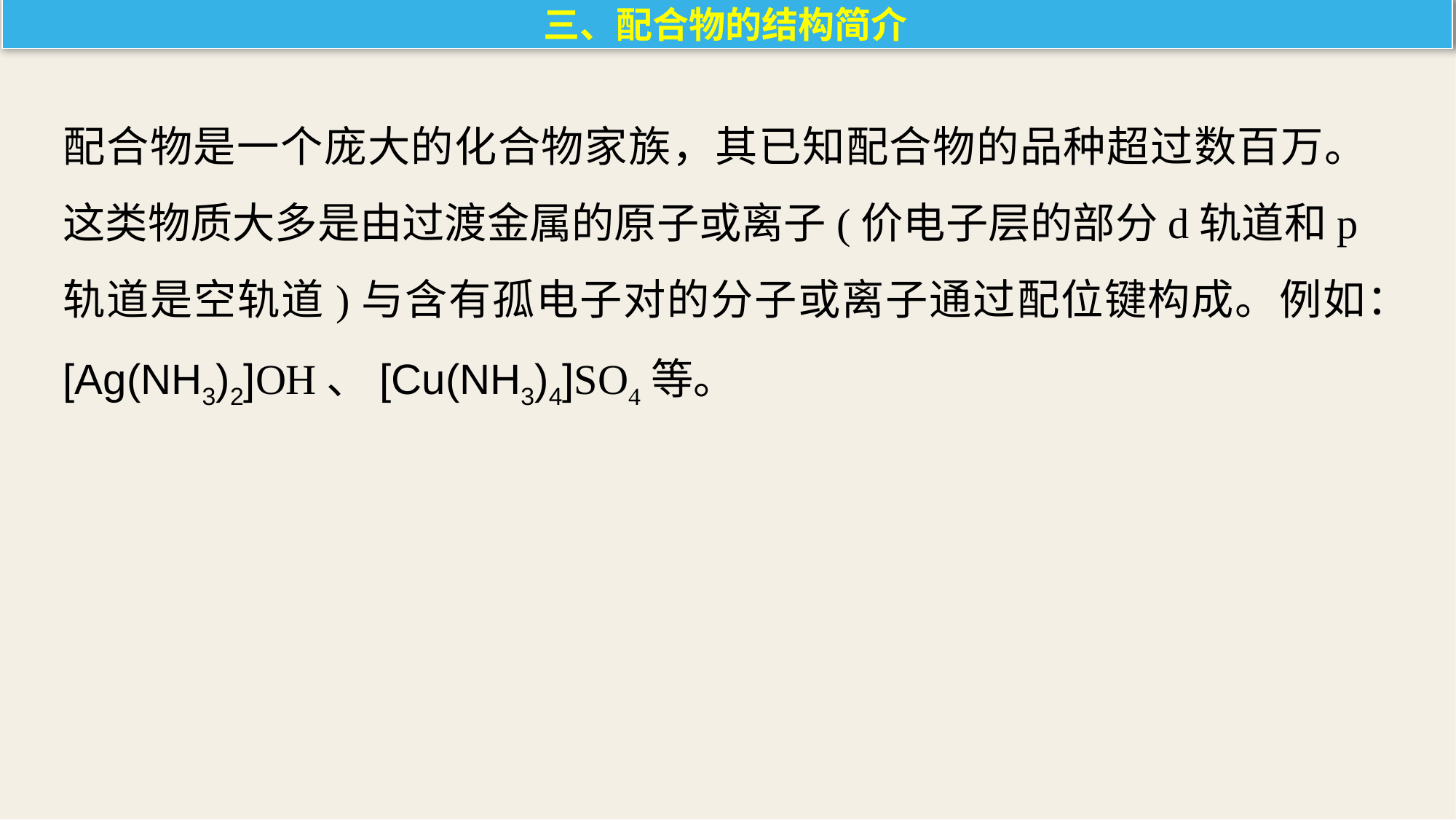

三、配合物的结构简介

配合物是一个庞大的化合物家族，其已知配合物的品种超过数百万。这类物质大多是由过渡金属的原子或离子(价电子层的部分d轨道和p轨道是空轨道)与含有孤电子对的分子或离子通过配位键构成。例如：[Ag(NH3)2]OH、[Cu(NH3)4]SO4等。